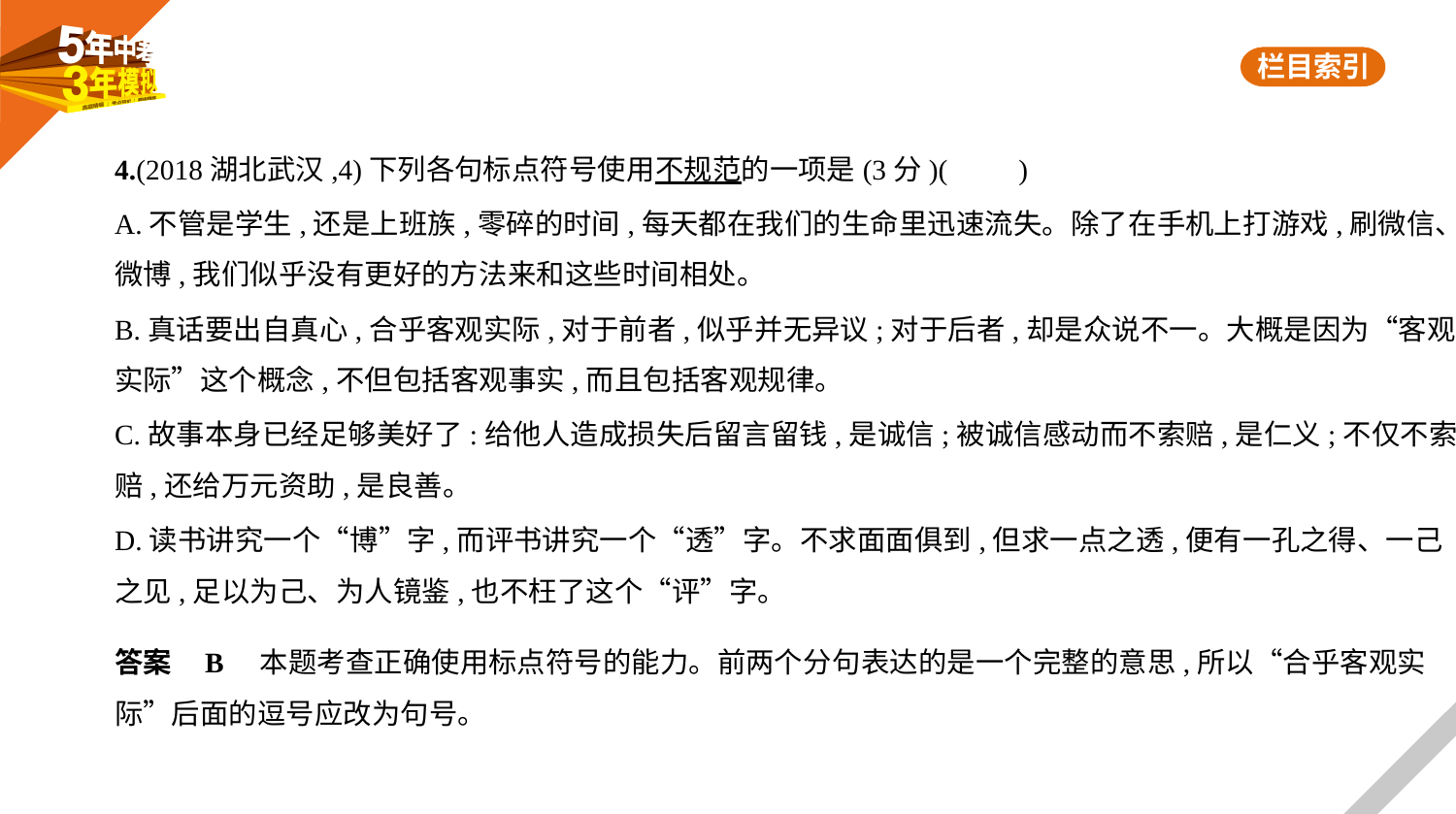

4.(2018湖北武汉,4)下列各句标点符号使用不规范的一项是(3分)(　　)
A.不管是学生,还是上班族,零碎的时间,每天都在我们的生命里迅速流失。除了在手机上打游戏,刷微信、
微博,我们似乎没有更好的方法来和这些时间相处。
B.真话要出自真心,合乎客观实际,对于前者,似乎并无异议;对于后者,却是众说不一。大概是因为“客观
实际”这个概念,不但包括客观事实,而且包括客观规律。
C.故事本身已经足够美好了:给他人造成损失后留言留钱,是诚信;被诚信感动而不索赔,是仁义;不仅不索
赔,还给万元资助,是良善。
D.读书讲究一个“博”字,而评书讲究一个“透”字。不求面面俱到,但求一点之透,便有一孔之得、一己
之见,足以为己、为人镜鉴,也不枉了这个“评”字。
答案    B    本题考查正确使用标点符号的能力。前两个分句表达的是一个完整的意思,所以“合乎客观实
际”后面的逗号应改为句号。